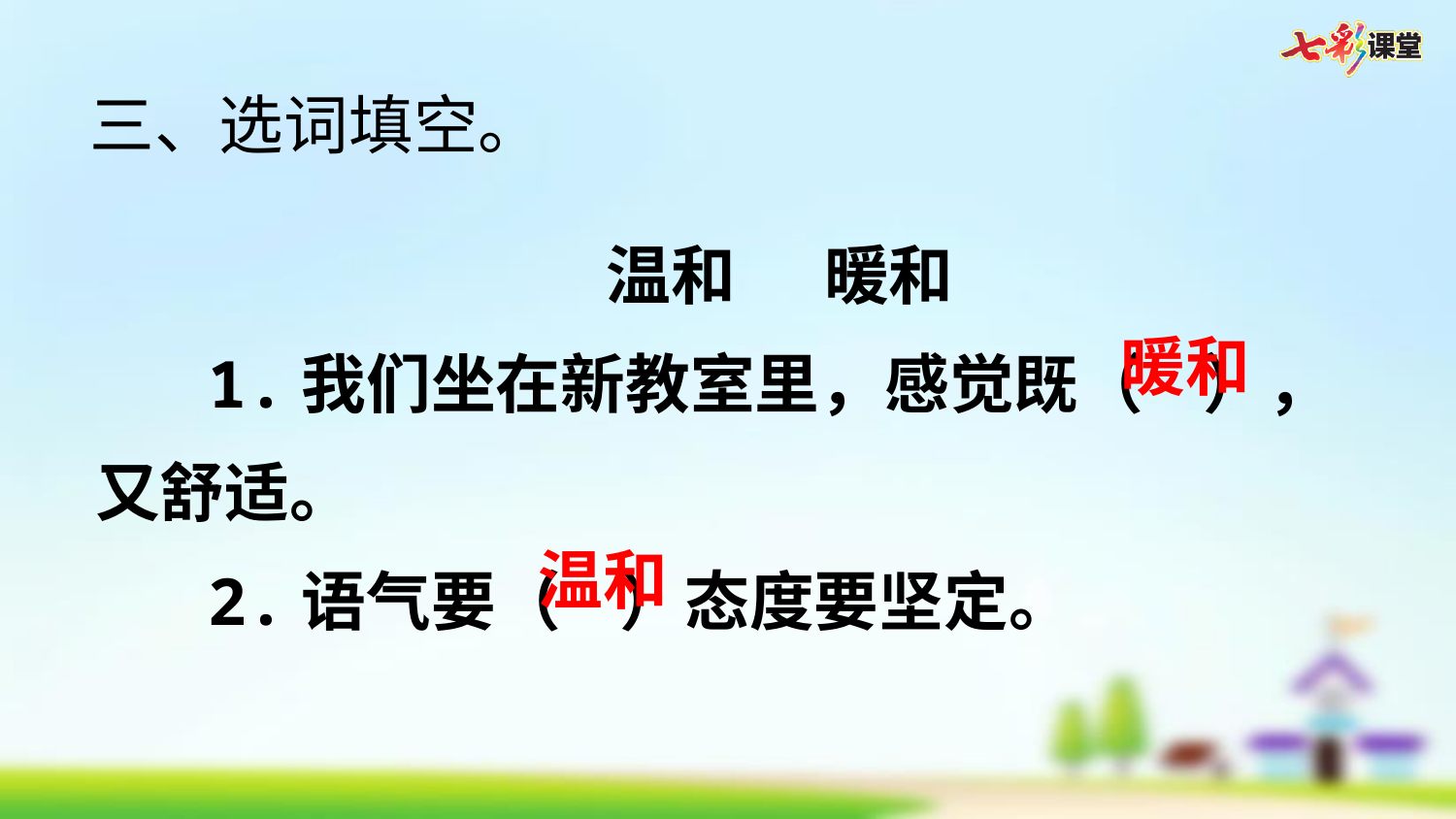

三、选词填空。
    温和      暖和
1.我们坐在新教室里，感觉既（    ），又舒适。
2.语气要（    ）态度要坚定。
暖和
温和